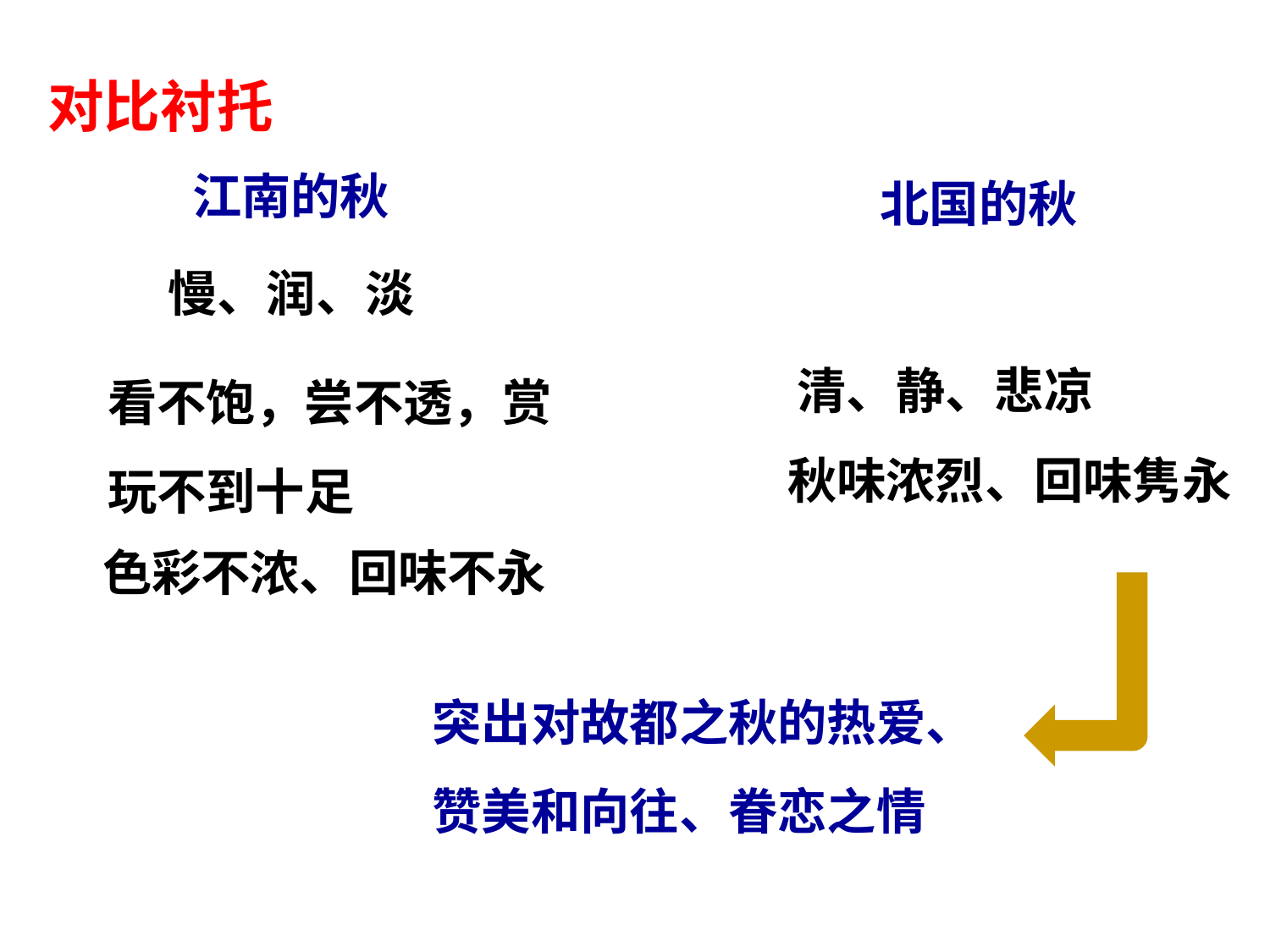

对比衬托
江南的秋
北国的秋
慢、润、淡
看不饱，尝不透，赏玩不到十足
清、静、悲凉
秋味浓烈、回味隽永
色彩不浓、回味不永

突出对故都之秋的热爱、赞美和向往、眷恋之情